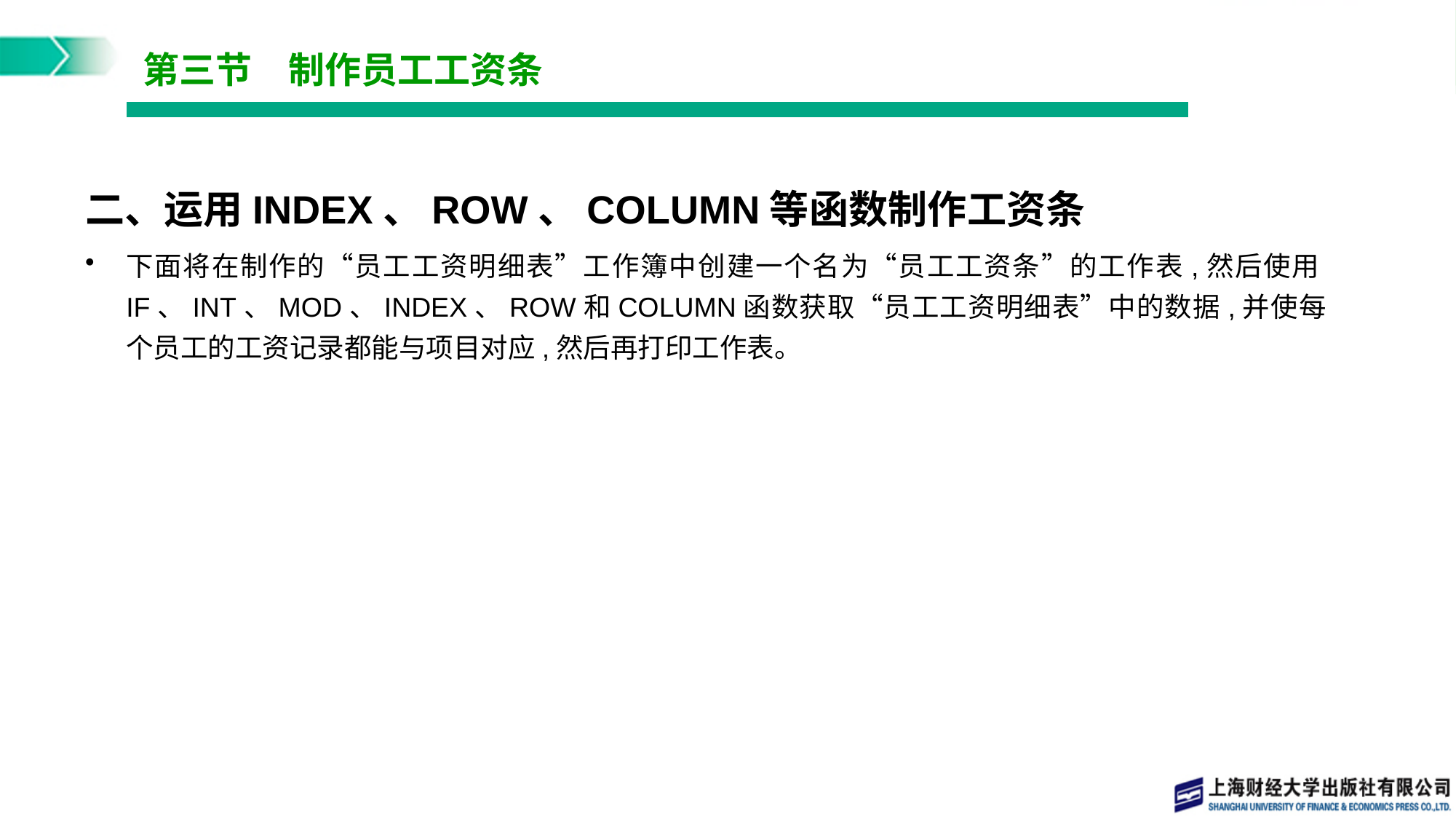

# 第三节　制作员工工资条
二、运用INDEX、ROW、COLUMN等函数制作工资条
下面将在制作的“员工工资明细表”工作簿中创建一个名为“员工工资条”的工作表,然后使用IF、INT、MOD、INDEX、ROW和COLUMN函数获取“员工工资明细表”中的数据,并使每个员工的工资记录都能与项目对应,然后再打印工作表。